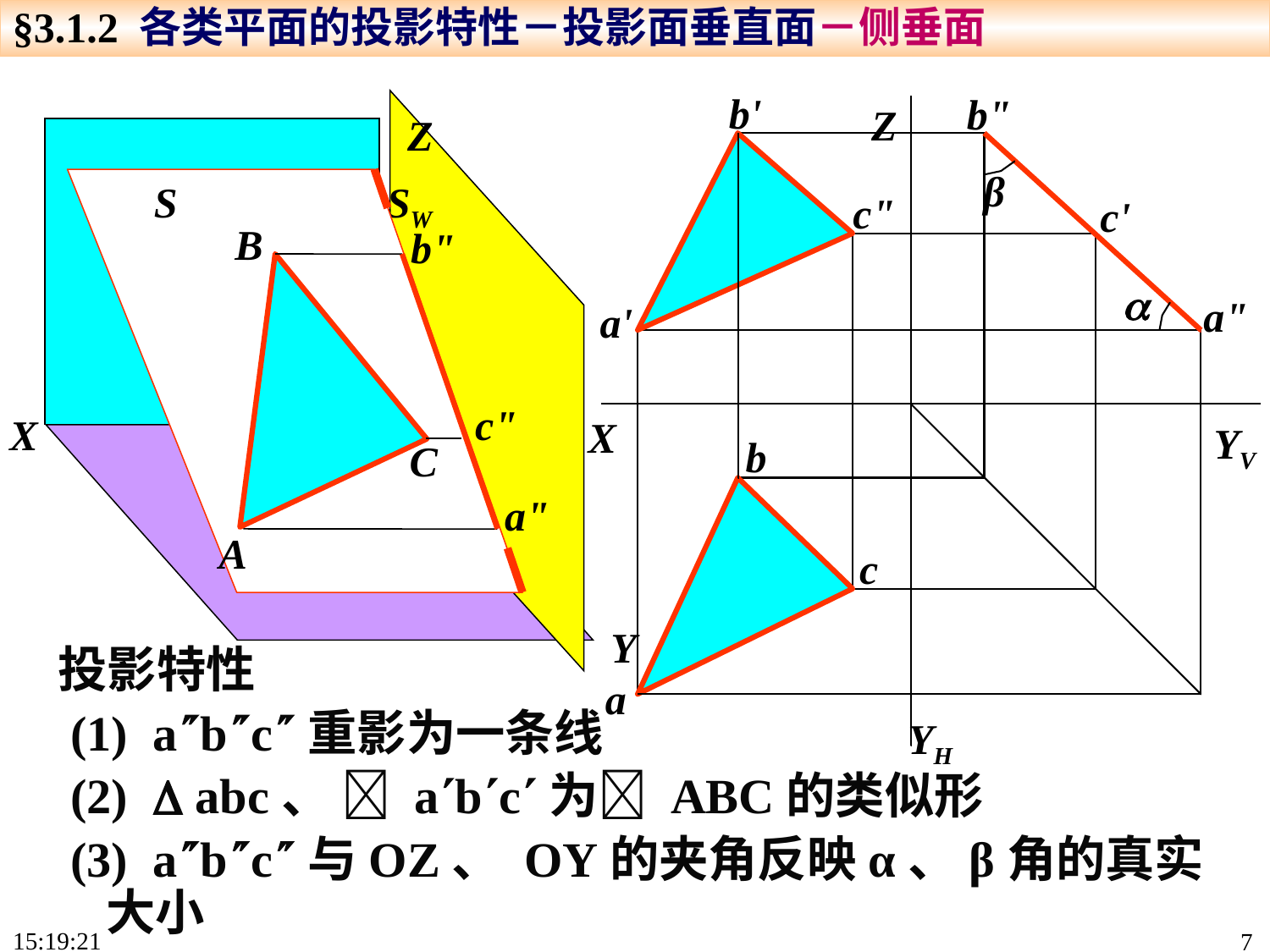

§3.1.2 各类平面的投影特性－投影面垂直面－侧垂面
b'
β
c"
c'
α
a"
a'
b
c
a
b"

Z
X
YV
YH
Z

X

Y

S
SW

B
b"

c"
C

a"
A

投影特性
 (1)  a″b″c″重影为一条线
 (2)  Δ abc、 Δ a′b′c′为Δ ABC的类似形
 (3)  a″b″c″与OZ、 OY的夹角反映α、β角的真实大小
15:19:21
7